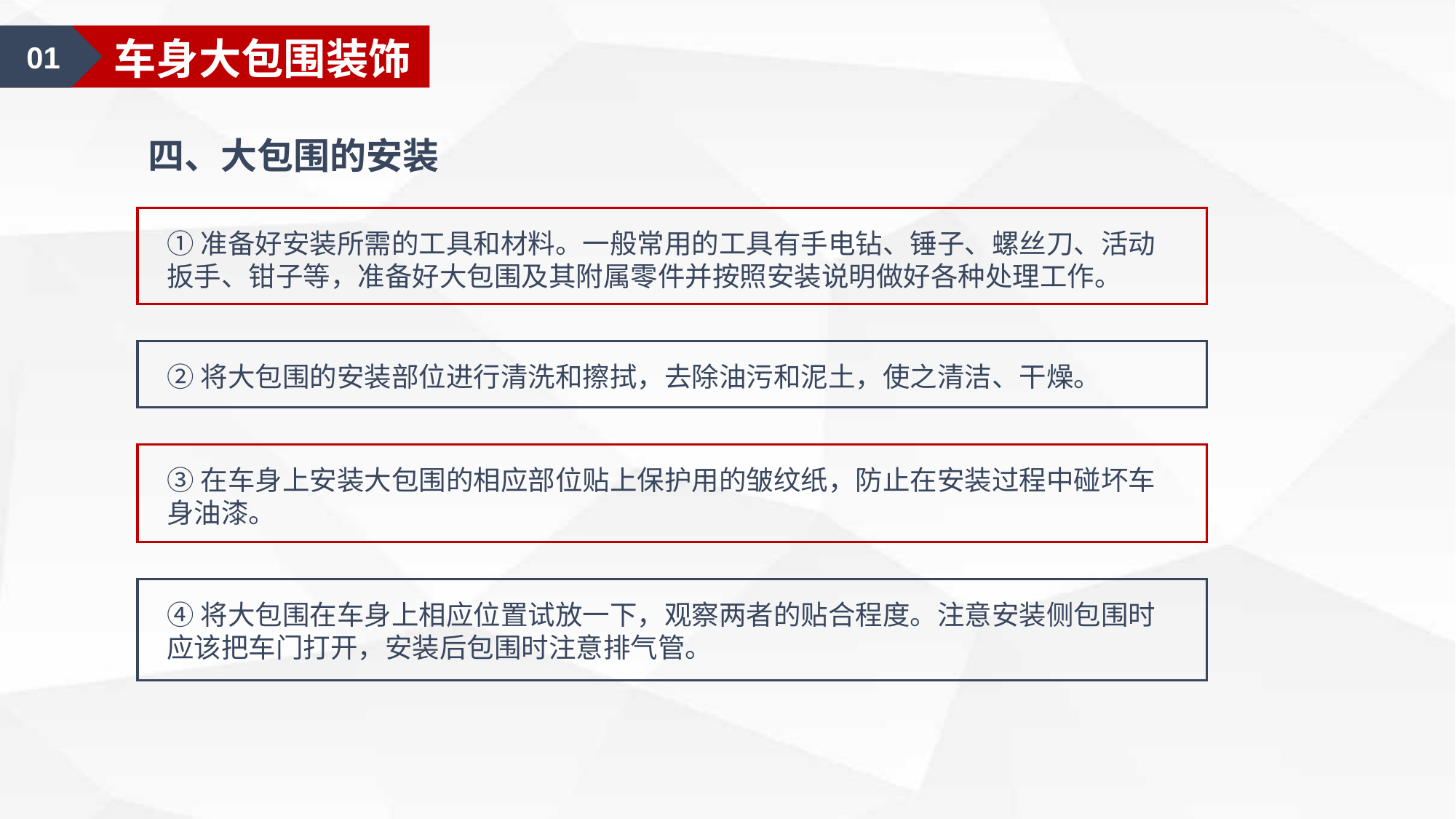

01
车身大包围装饰
四、大包围的安装

①准备好安装所需的工具和材料。一般常用的工具有手电钻、锤子、螺丝刀、活动扳手、钳子等，准备好大包围及其附属零件并按照安装说明做好各种处理工作。

②将大包围的安装部位进行清洗和擦拭，去除油污和泥土，使之清洁、干燥。

③在车身上安装大包围的相应部位贴上保护用的皱纹纸，防止在安装过程中碰坏车身油漆。

④将大包围在车身上相应位置试放一下，观察两者的贴合程度。注意安装侧包围时应该把车门打开，安装后包围时注意排气管。